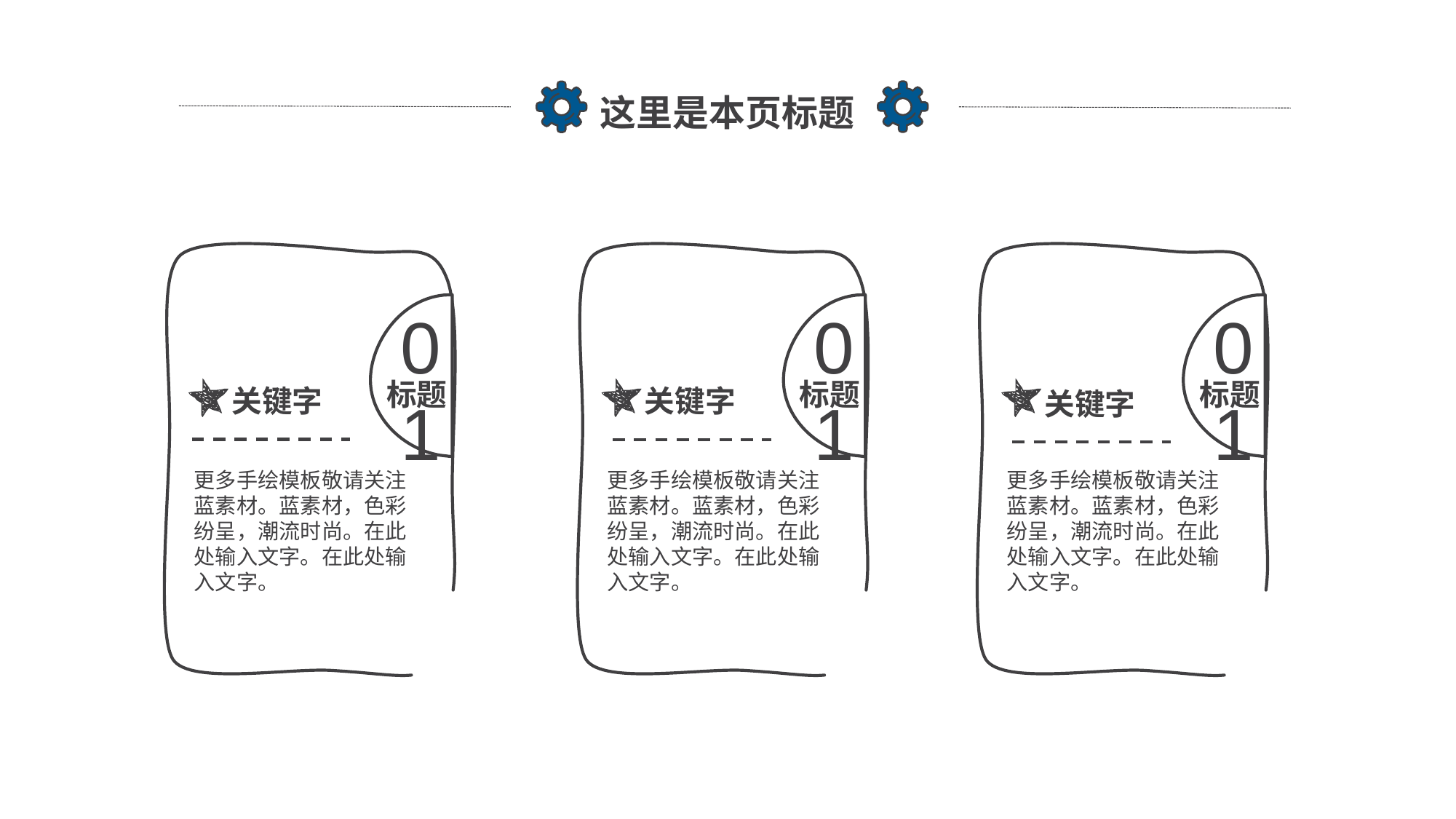

这里是本页标题

01
01
01

标题
标题
标题
关键字
关键字

关键字
更多手绘模板敬请关注蓝素材。蓝素材，色彩纷呈，潮流时尚。在此处输入文字。在此处输入文字。
更多手绘模板敬请关注蓝素材。蓝素材，色彩纷呈，潮流时尚。在此处输入文字。在此处输入文字。
更多手绘模板敬请关注蓝素材。蓝素材，色彩纷呈，潮流时尚。在此处输入文字。在此处输入文字。